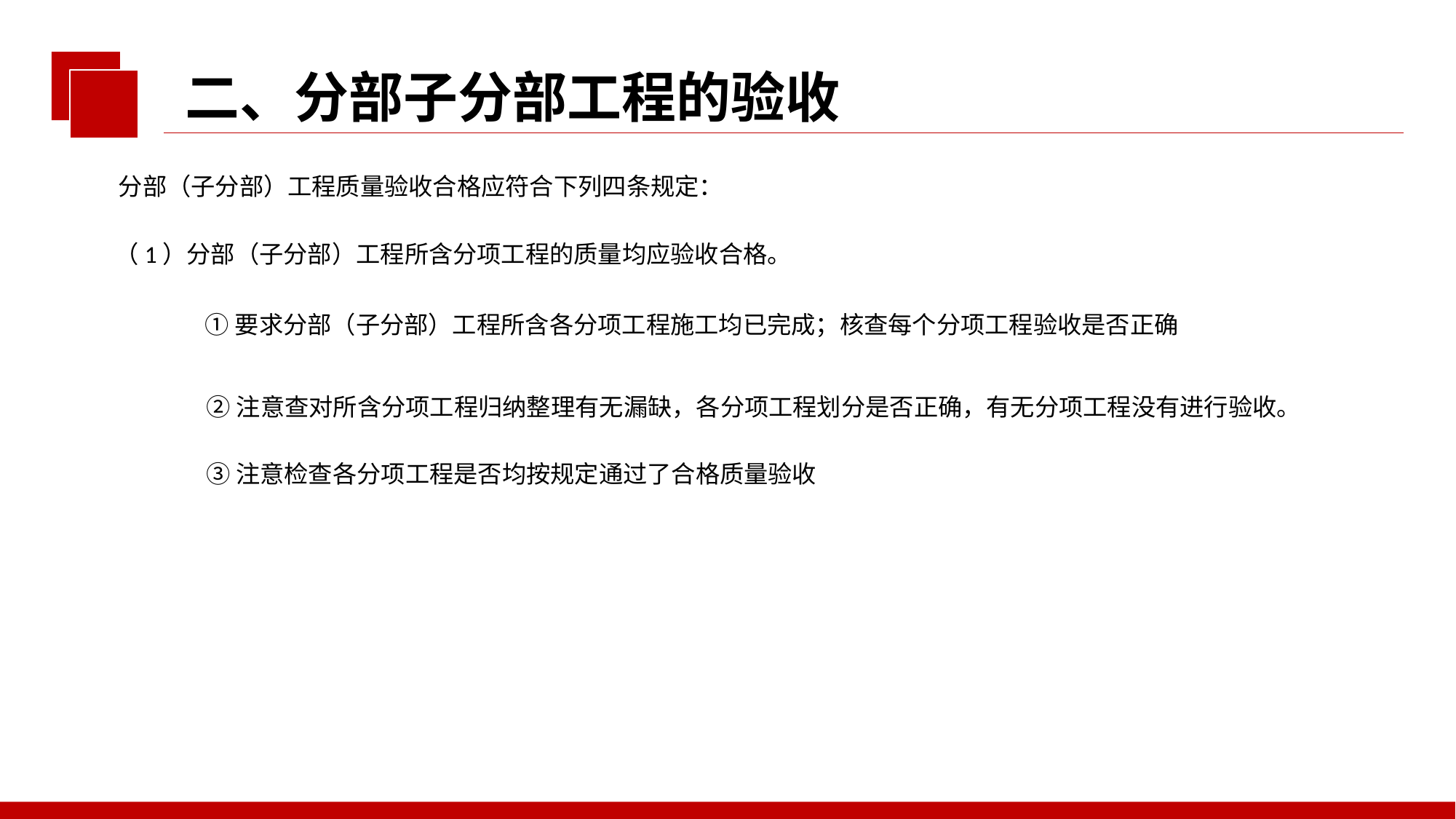

二、分部子分部工程的验收
分部（子分部）工程质量验收合格应符合下列四条规定：
（1）分部（子分部）工程所含分项工程的质量均应验收合格。
①要求分部（子分部）工程所含各分项工程施工均已完成；核查每个分项工程验收是否正确
②注意查对所含分项工程归纳整理有无漏缺，各分项工程划分是否正确，有无分项工程没有进行验收。
③注意检查各分项工程是否均按规定通过了合格质量验收